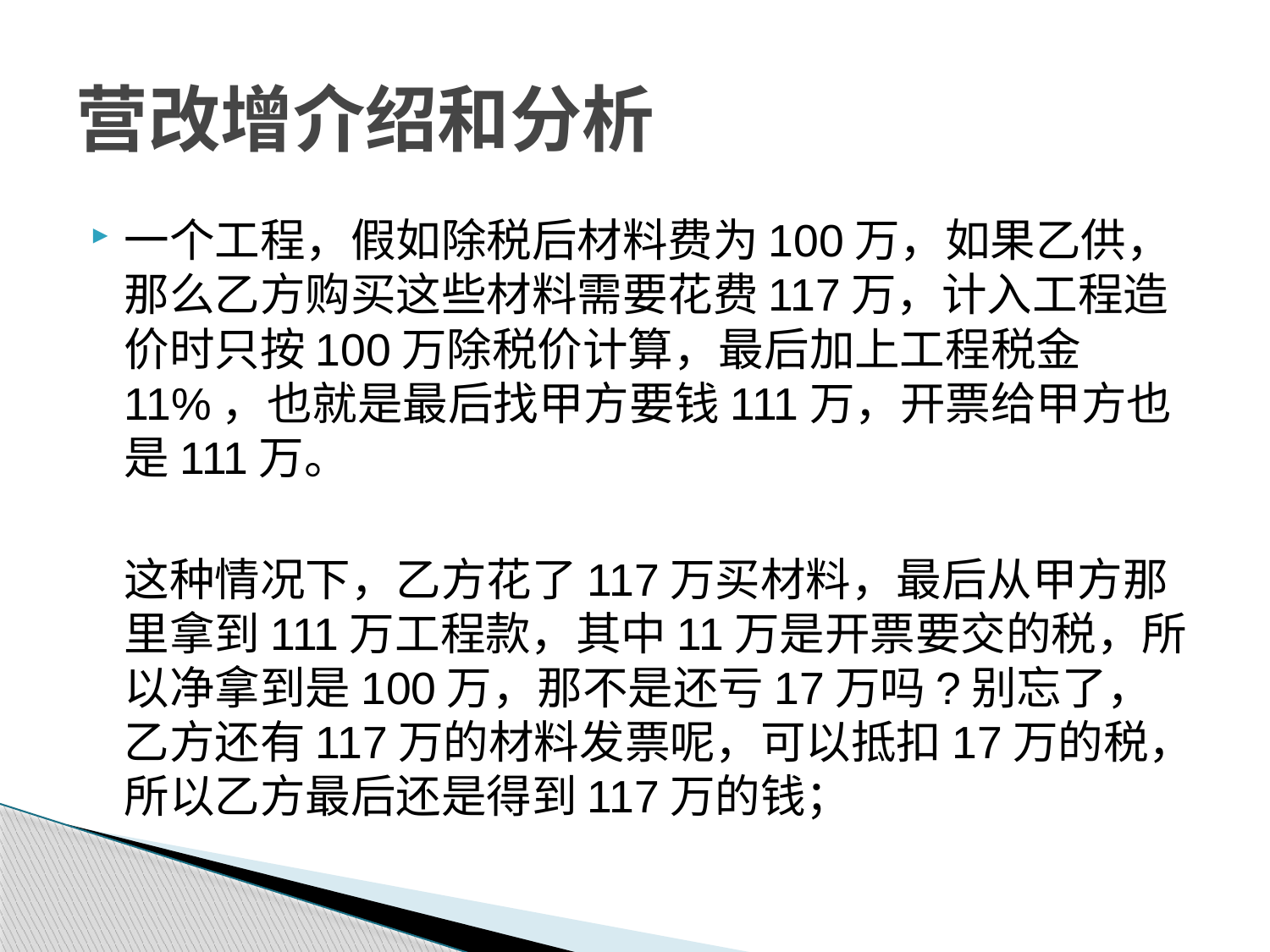

# 营改增介绍和分析
一个工程，假如除税后材料费为100万，如果乙供，那么乙方购买这些材料需要花费117万，计入工程造价时只按100万除税价计算，最后加上工程税金11%，也就是最后找甲方要钱111万，开票给甲方也是111万。

	这种情况下，乙方花了117万买材料，最后从甲方那里拿到111万工程款，其中11万是开票要交的税，所以净拿到是100万，那不是还亏17万吗?别忘了，乙方还有117万的材料发票呢，可以抵扣17万的税，所以乙方最后还是得到117万的钱；